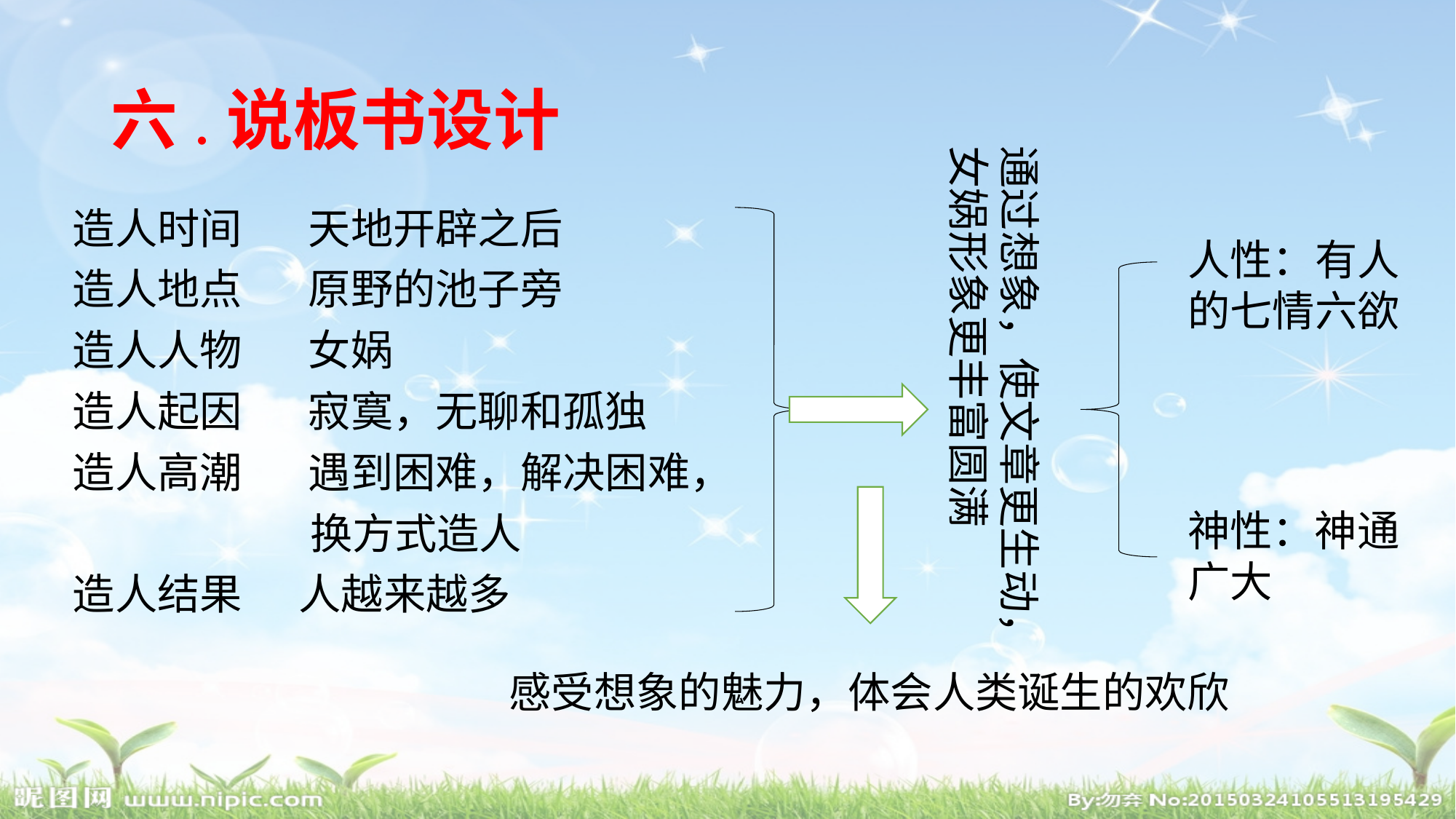

# 六.说板书设计
通过想象，使文章更生动，
女娲形象更丰富圆满
造人时间       天地开辟之后
造人地点       原野的池子旁
造人人物       女娲
造人起因       寂寞，无聊和孤独
造人高潮       遇到困难，解决困难，
                        换方式造人
造人结果      人越来越多

人性：有人的七情六欲

神性：神通广大
感受想象的魅力，体会人类诞生的欢欣